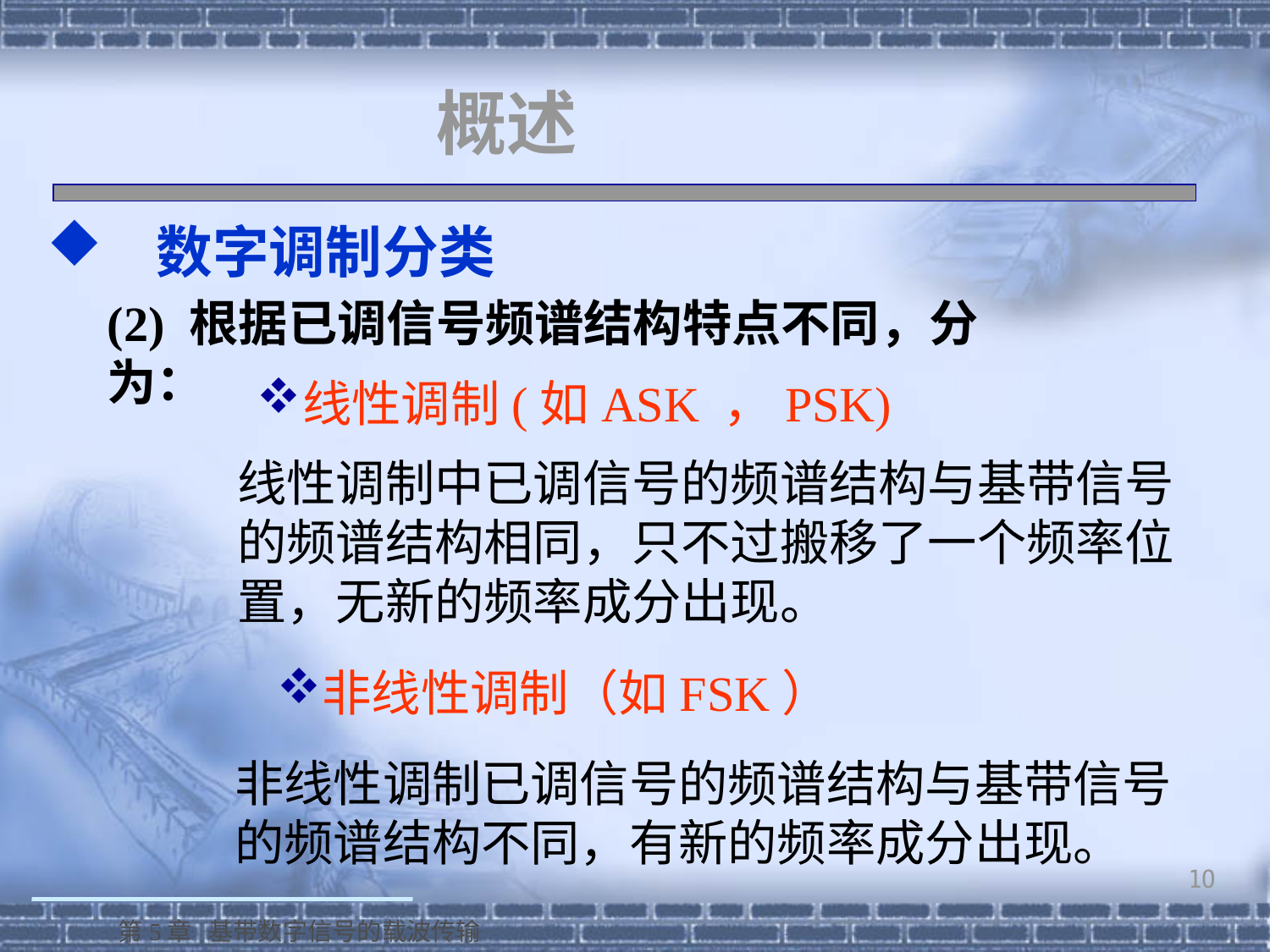

# 概述
   数字调制分类

(2) 根据已调信号频谱结构特点不同，分为：

线性调制(如ASK ，PSK)
线性调制中已调信号的频谱结构与基带信号的频谱结构相同，只不过搬移了一个频率位置，无新的频率成分出现。
非线性调制（如FSK）
非线性调制已调信号的频谱结构与基带信号的频谱结构不同，有新的频率成分出现。
10